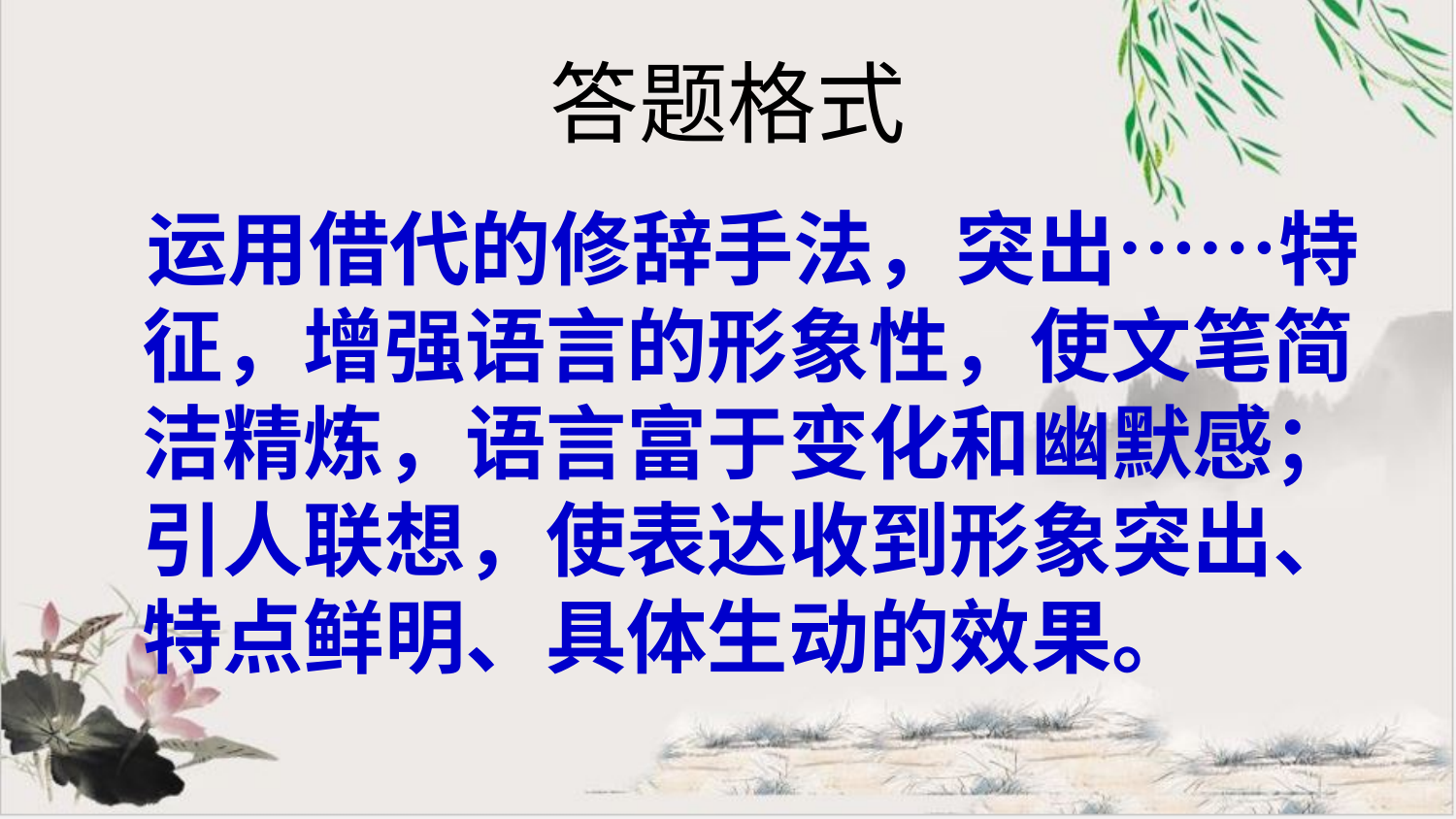

# 答题格式
   运用借代的修辞手法，突出……特征，增强语言的形象性，使文笔简洁精炼，语言富于变化和幽默感；引人联想，使表达收到形象突出、特点鲜明、具体生动的效果。